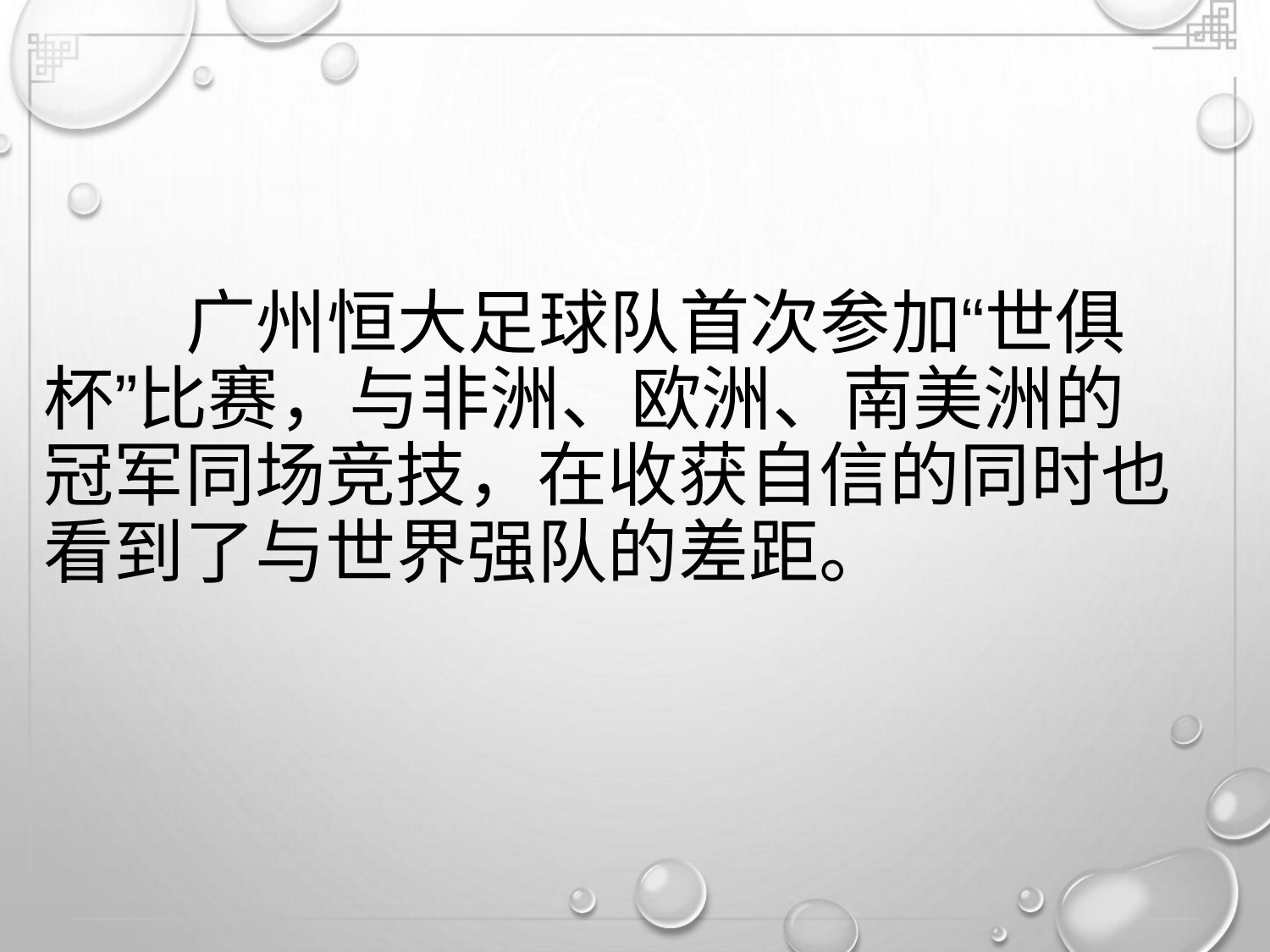

广州恒大足球队首次参加“世俱
杯”比赛，与非洲、欧洲、南美洲的
冠军同场竞技，在收获自信的同时也
看到了与世界强队的差距。